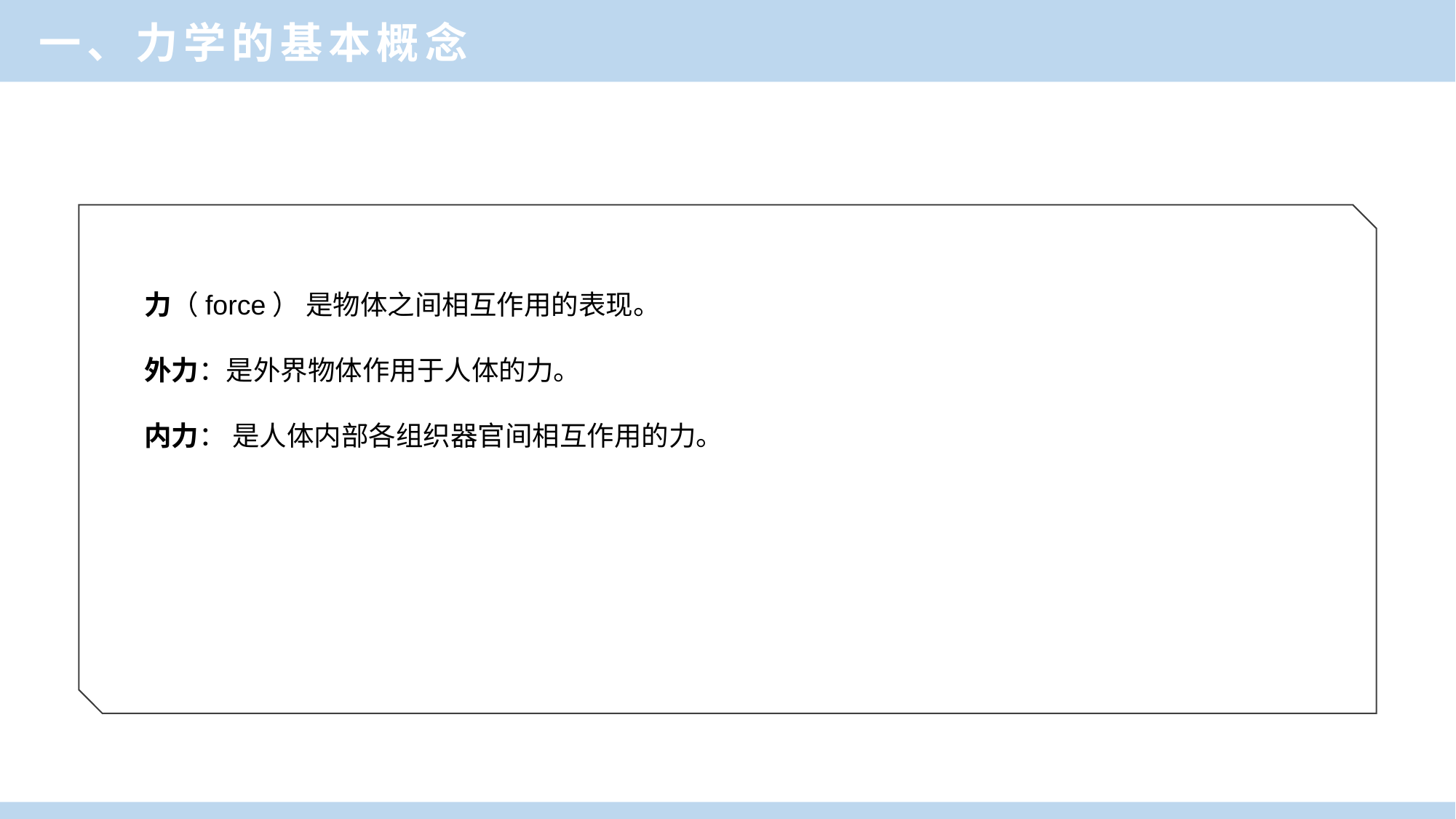

一、力学的基本概念

力（force） 是物体之间相互作用的表现。
外力：是外界物体作用于人体的力。
内力： 是人体内部各组织器官间相互作用的力。